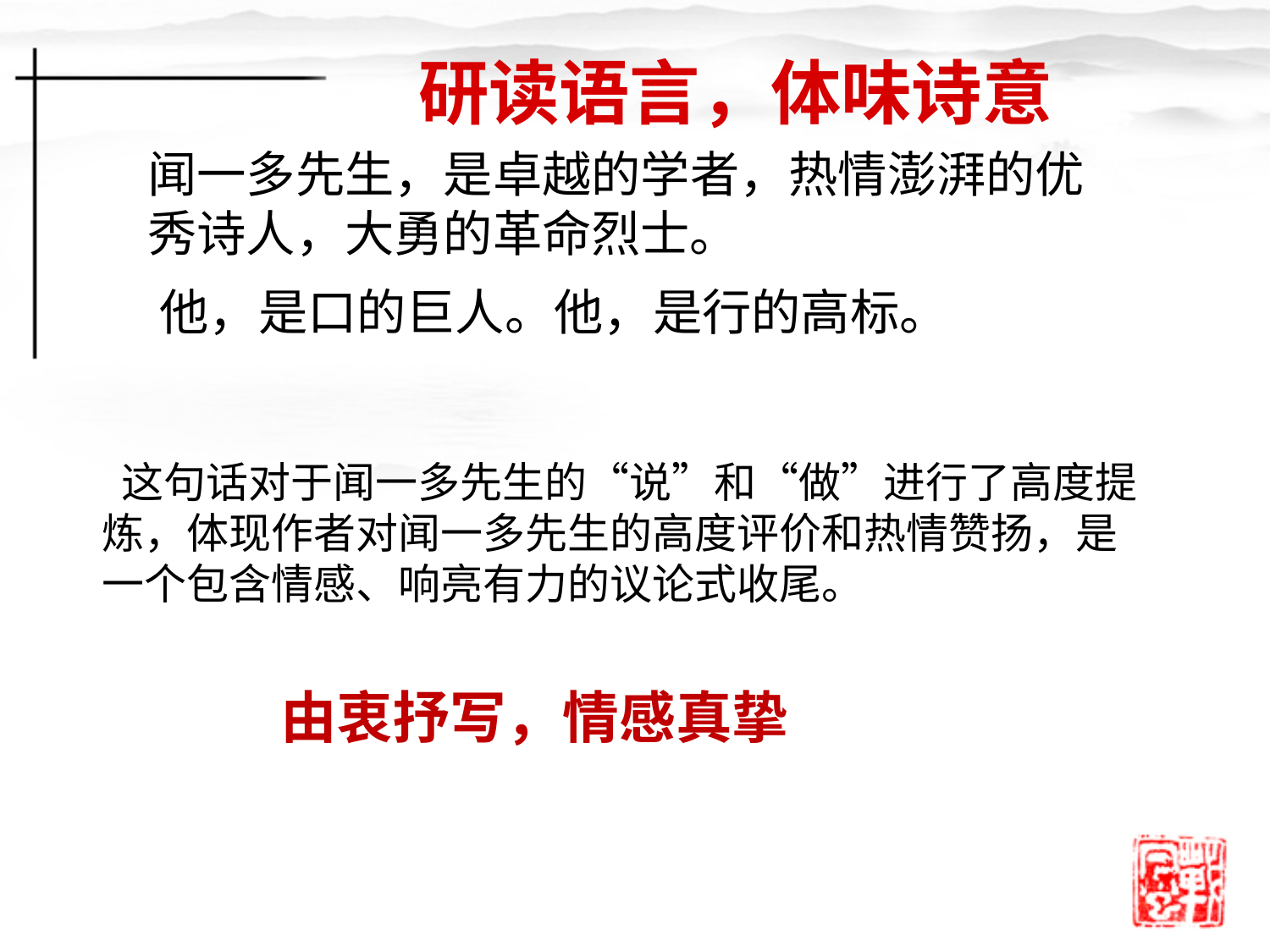

研读语言，体味诗意
闻一多先生，是卓越的学者，热情澎湃的优秀诗人，大勇的革命烈士。
他，是口的巨人。他，是行的高标。
 这句话对于闻一多先生的“说”和“做”进行了高度提炼，体现作者对闻一多先生的高度评价和热情赞扬，是一个包含情感、响亮有力的议论式收尾。
由衷抒写，情感真挚